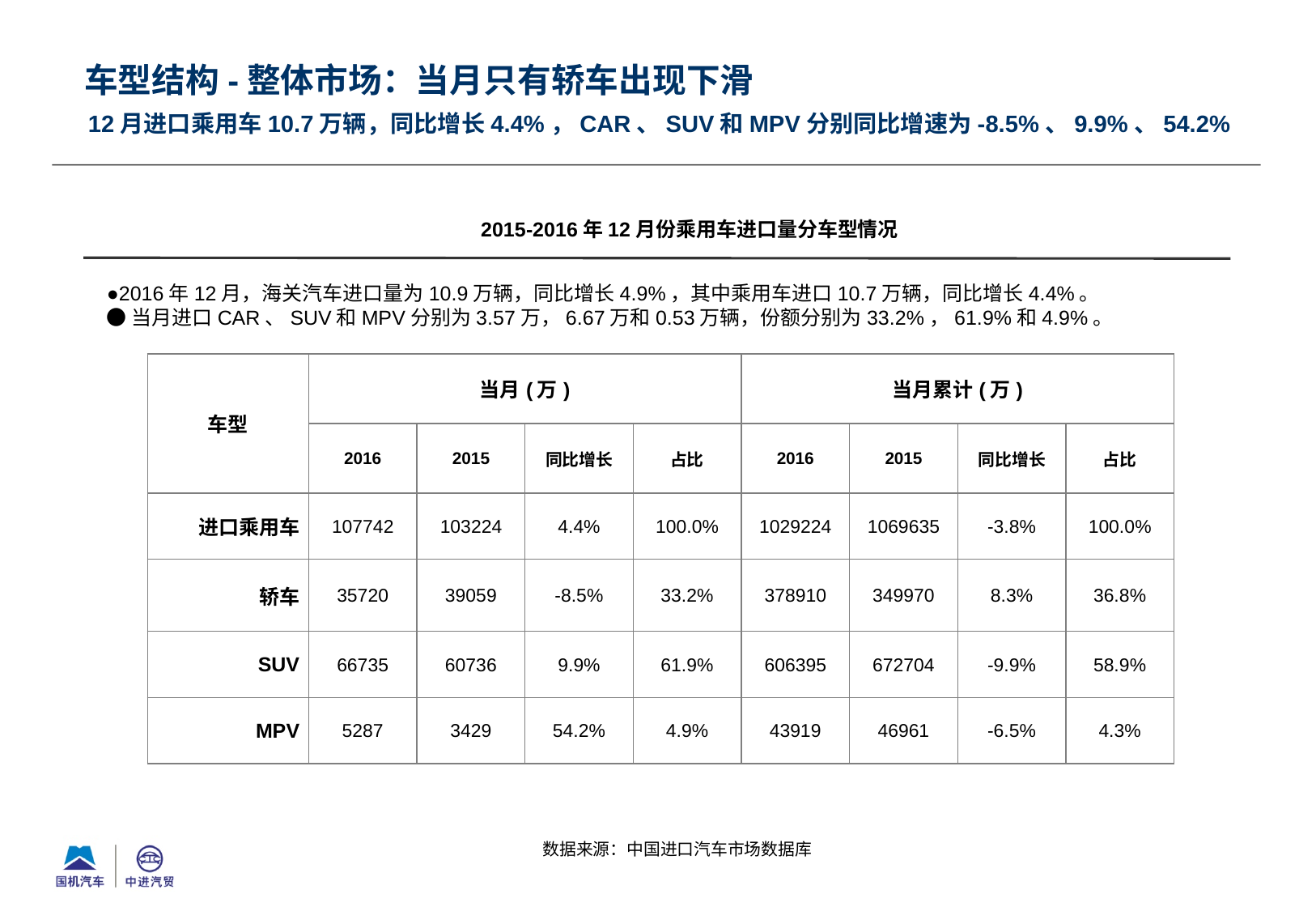

车型结构-整体市场：当月只有轿车出现下滑
# 12月进口乘用车10.7万辆，同比增长4.4%，CAR、suv和mpv分别同比增速为-8.5%、9.9%、54.2%
2015-2016年12月份乘用车进口量分车型情况

●2016年12月，海关汽车进口量为10.9万辆，同比增长4.9%，其中乘用车进口10.7万辆，同比增长4.4%。
●当月进口CAR、SUV和MPV分别为3.57万，6.67万和0.53万辆，份额分别为33.2%，61.9%和4.9%。
| 车型 | 当月(万) |  |  |  | 当月累计(万) |  |  |  |
| --- | --- | --- | --- | --- | --- | --- | --- | --- |
|  | 2016 | 2015 | 同比增长 | 占比 | 2016 | 2015 | 同比增长 | 占比 |
| 进口乘用车 | 107742 | 103224 | 4.4% | 100.0% | 1029224 | 1069635 | -3.8% | 100.0% |
| 轿车 | 35720 | 39059 | -8.5% | 33.2% | 378910 | 349970 | 8.3% | 36.8% |
| SUV | 66735 | 60736 | 9.9% | 61.9% | 606395 | 672704 | -9.9% | 58.9% |
| MPV | 5287 | 3429 | 54.2% | 4.9% | 43919 | 46961 | -6.5% | 4.3% |
数据来源：中国进口汽车市场数据库